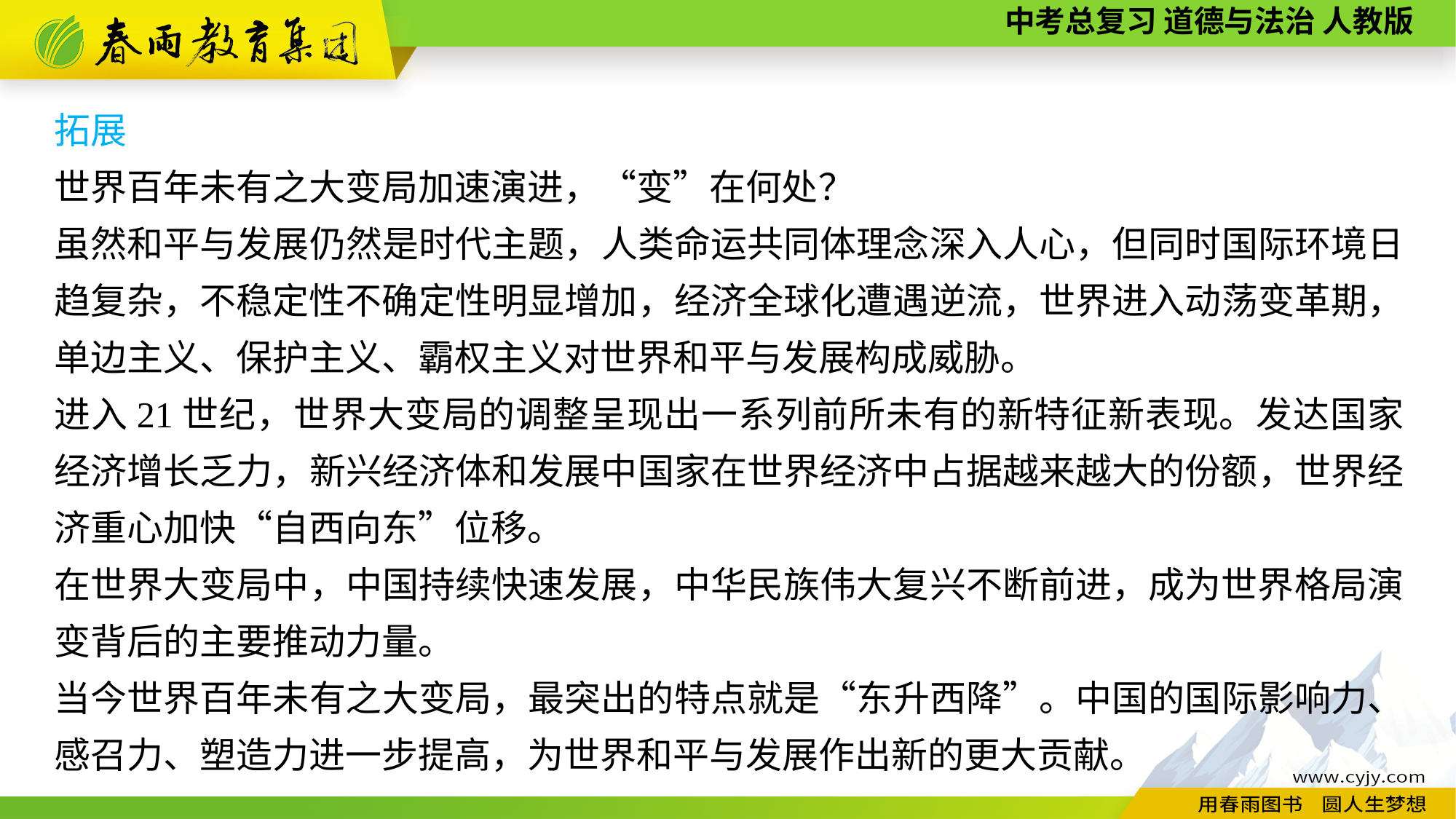

拓展
世界百年未有之大变局加速演进，“变”在何处？
虽然和平与发展仍然是时代主题，人类命运共同体理念深入人心，但同时国际环境日趋复杂，不稳定性不确定性明显增加，经济全球化遭遇逆流，世界进入动荡变革期，单边主义、保护主义、霸权主义对世界和平与发展构成威胁。
进入21世纪，世界大变局的调整呈现出一系列前所未有的新特征新表现。发达国家经济增长乏力，新兴经济体和发展中国家在世界经济中占据越来越大的份额，世界经济重心加快“自西向东”位移。
在世界大变局中，中国持续快速发展，中华民族伟大复兴不断前进，成为世界格局演变背后的主要推动力量。
当今世界百年未有之大变局，最突出的特点就是“东升西降”。中国的国际影响力、感召力、塑造力进一步提高，为世界和平与发展作出新的更大贡献。